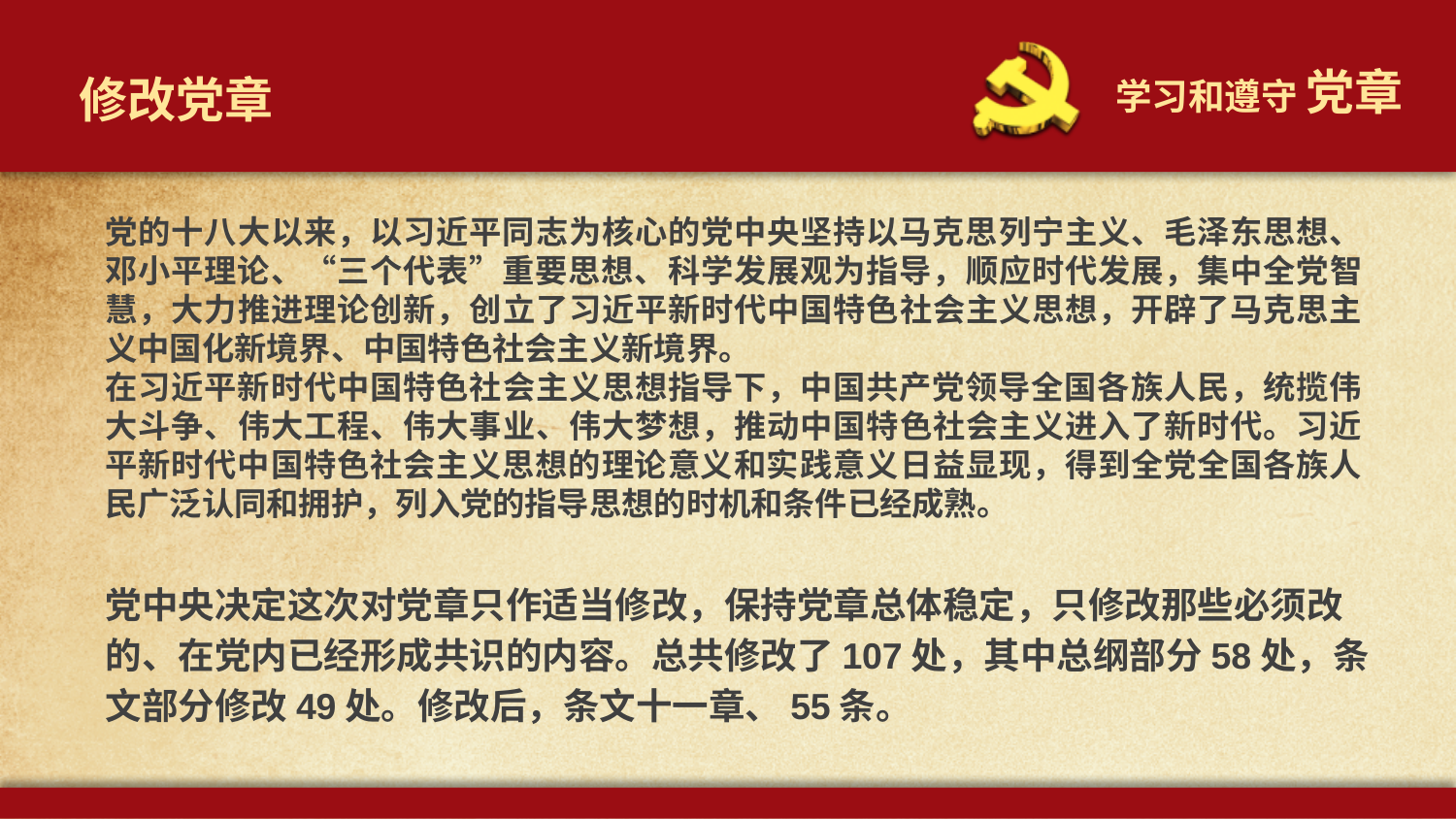

修改党章

党的十八大以来，以习近平同志为核心的党中央坚持以马克思列宁主义、毛泽东思想、邓小平理论、“三个代表”重要思想、科学发展观为指导，顺应时代发展，集中全党智慧，大力推进理论创新，创立了习近平新时代中国特色社会主义思想，开辟了马克思主义中国化新境界、中国特色社会主义新境界。
在习近平新时代中国特色社会主义思想指导下，中国共产党领导全国各族人民，统揽伟大斗争、伟大工程、伟大事业、伟大梦想，推动中国特色社会主义进入了新时代。习近平新时代中国特色社会主义思想的理论意义和实践意义日益显现，得到全党全国各族人民广泛认同和拥护，列入党的指导思想的时机和条件已经成熟。

党中央决定这次对党章只作适当修改，保持党章总体稳定，只修改那些必须改的、在党内已经形成共识的内容。总共修改了107处，其中总纲部分58处，条文部分修改49处。修改后，条文十一章、55条。